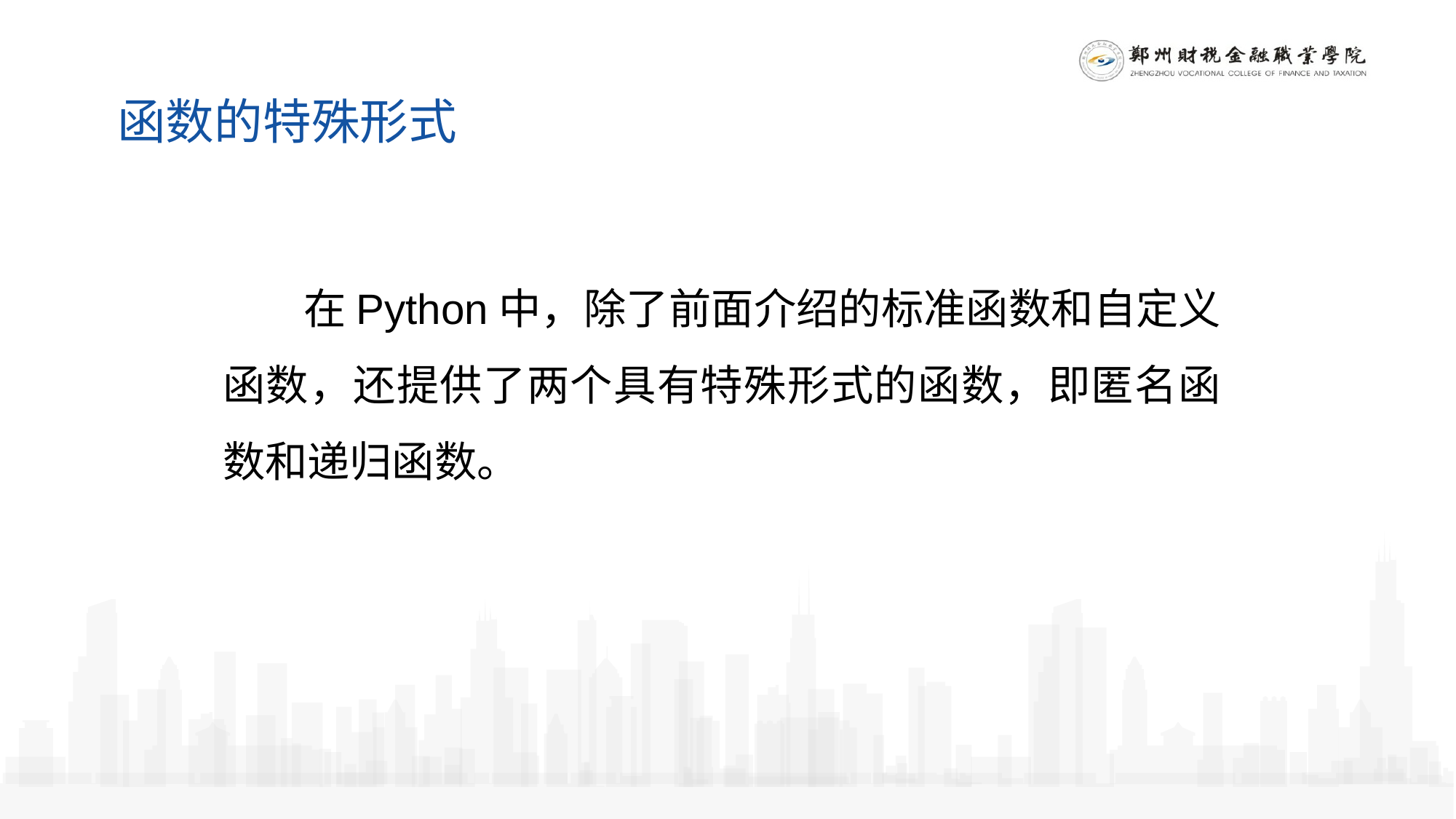

函数的特殊形式
    在Python中，除了前面介绍的标准函数和自定义函数，还提供了两个具有特殊形式的函数，即匿名函数和递归函数。